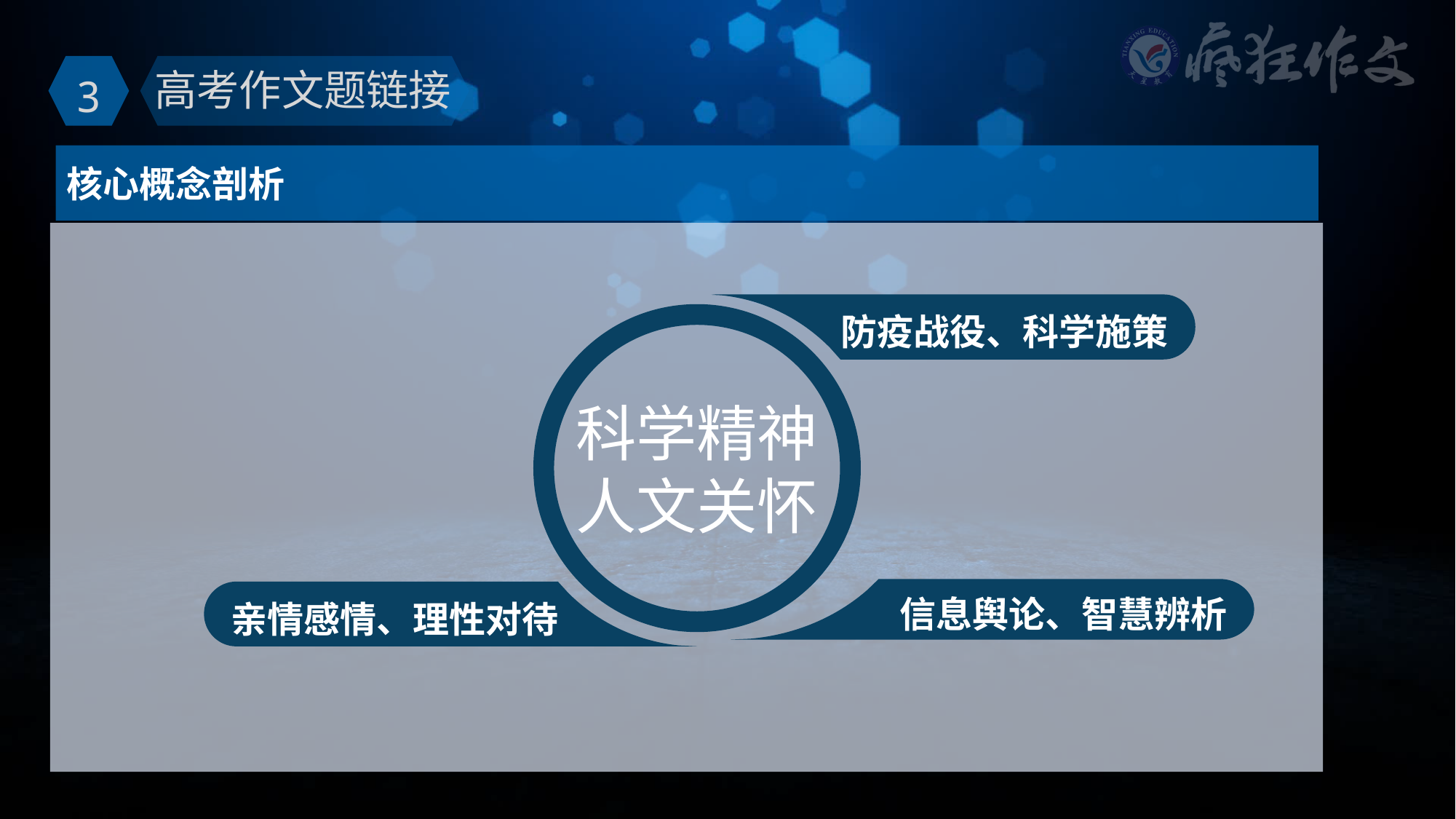

3
高考作文题链接
核心概念剖析

防疫战役、科学施策
科学精神
人文关怀
信息舆论、智慧辨析
亲情感情、理性对待